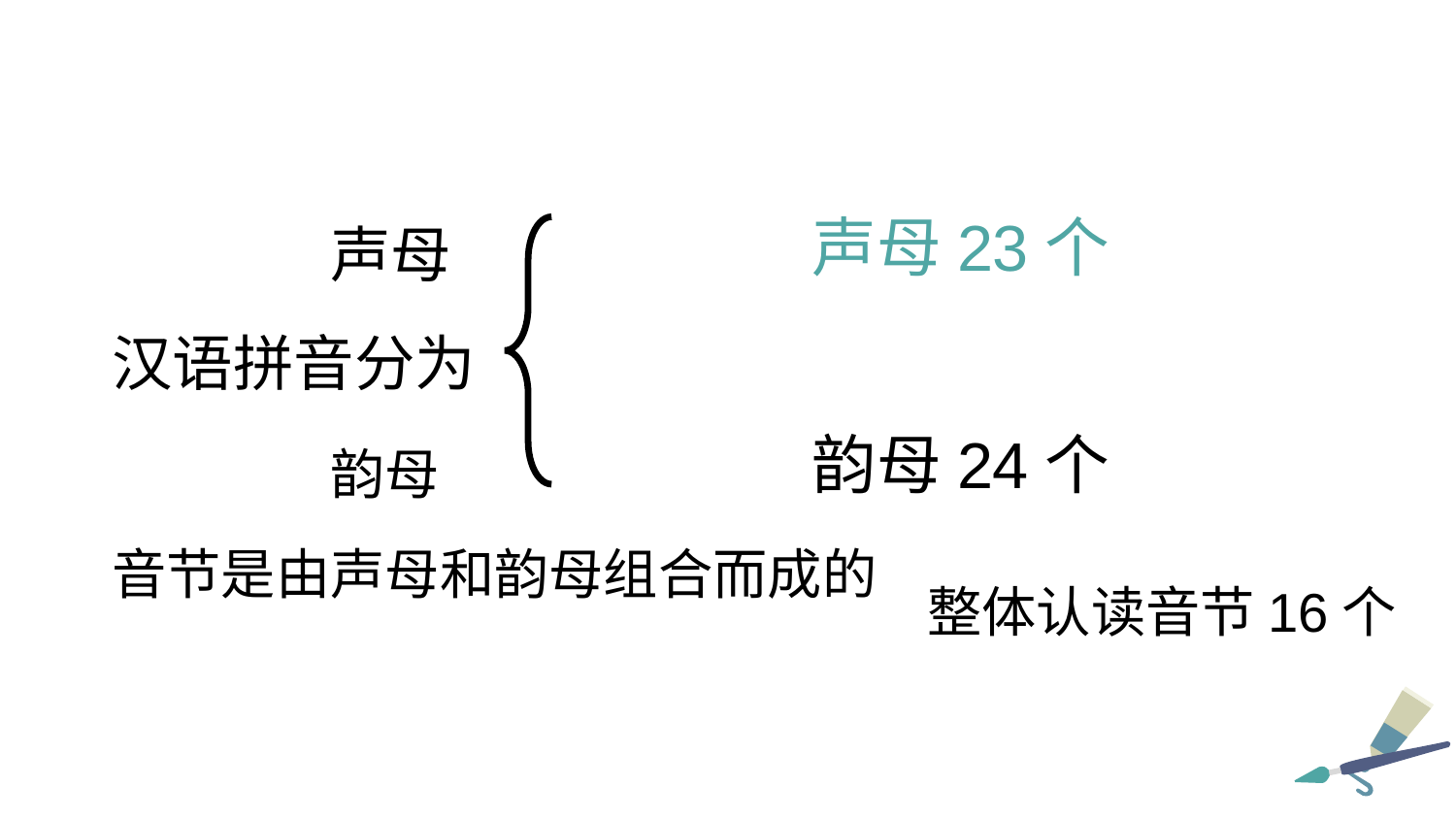

声母
汉语拼音分为
               韵母
音节是由声母和韵母组合而成的

声母23个

韵母24个
整体认读音节16个